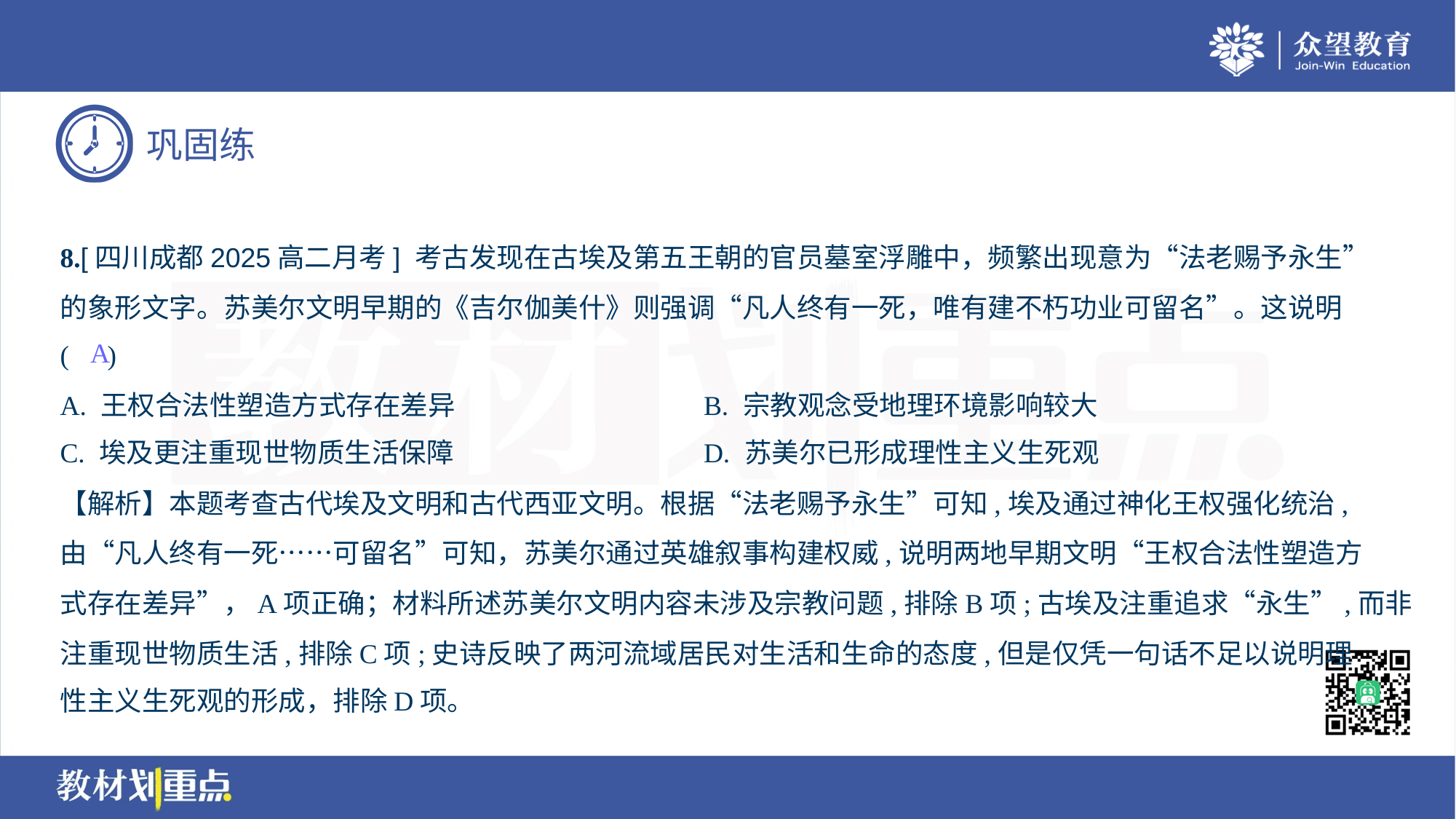

8.[四川成都2025高二月考] 考古发现在古埃及第五王朝的官员墓室浮雕中，频繁出现意为“法老赐予永生”
的象形文字。苏美尔文明早期的《吉尔伽美什》则强调“凡人终有一死，唯有建不朽功业可留名”。这说明
(     )
A
A. 王权合法性塑造方式存在差异	B. 宗教观念受地理环境影响较大
C. 埃及更注重现世物质生活保障	D. 苏美尔已形成理性主义生死观
【解析】本题考查古代埃及文明和古代西亚文明。根据“法老赐予永生”可知,埃及通过神化王权强化统治,
由“凡人终有一死……可留名”可知，苏美尔通过英雄叙事构建权威,说明两地早期文明“王权合法性塑造方
式存在差异”，A项正确；材料所述苏美尔文明内容未涉及宗教问题,排除B项;古埃及注重追求“永生”,而非
注重现世物质生活,排除C项;史诗反映了两河流域居民对生活和生命的态度,但是仅凭一句话不足以说明理
性主义生死观的形成，排除D项。